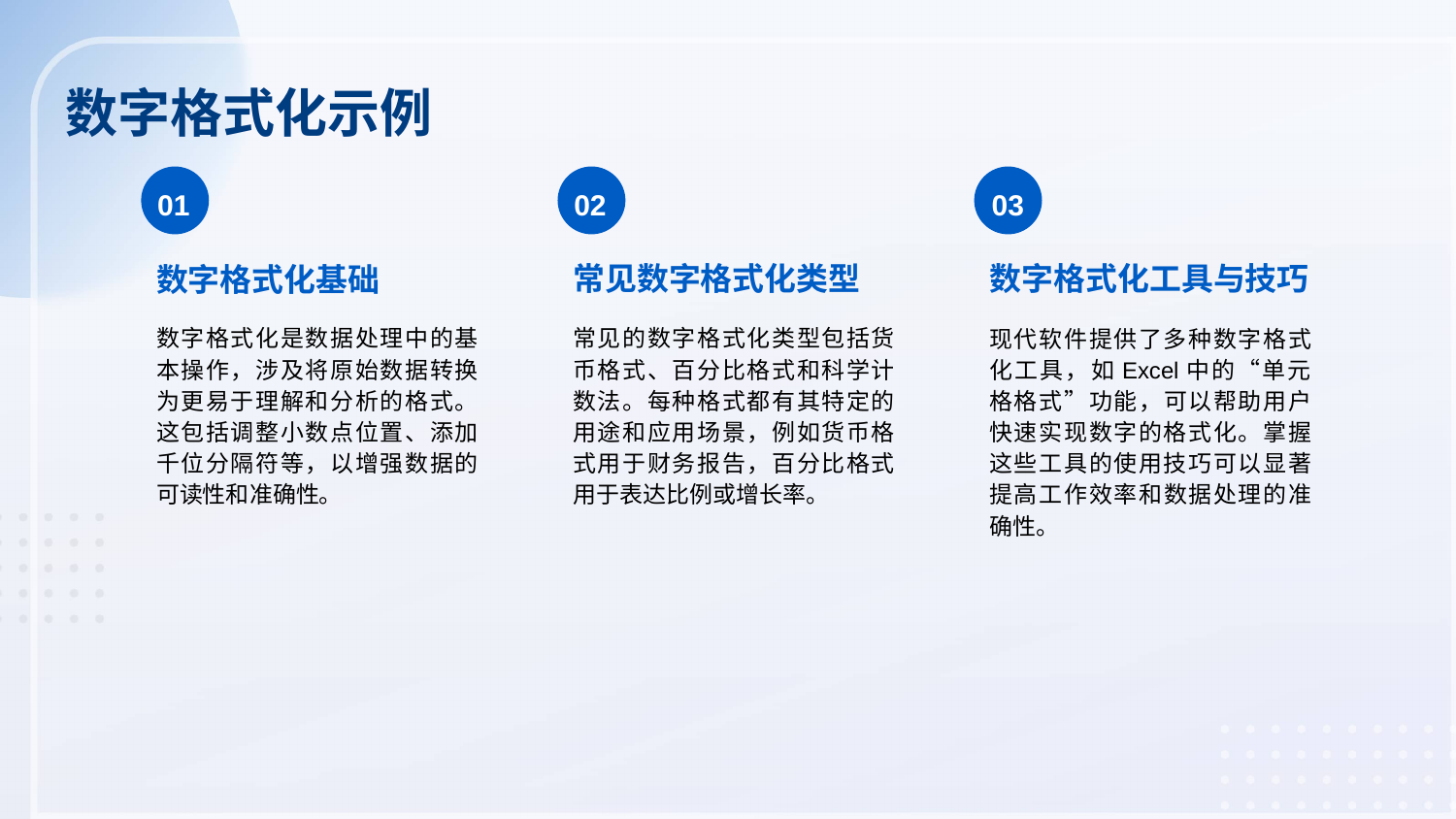

数字格式化示例

01
02
03
常见数字格式化类型
数字格式化工具与技巧
数字格式化基础
数字格式化是数据处理中的基本操作，涉及将原始数据转换为更易于理解和分析的格式。这包括调整小数点位置、添加千位分隔符等，以增强数据的可读性和准确性。
常见的数字格式化类型包括货币格式、百分比格式和科学计数法。每种格式都有其特定的用途和应用场景，例如货币格式用于财务报告，百分比格式用于表达比例或增长率。
现代软件提供了多种数字格式化工具，如Excel中的“单元格格式”功能，可以帮助用户快速实现数字的格式化。掌握这些工具的使用技巧可以显著提高工作效率和数据处理的准确性。